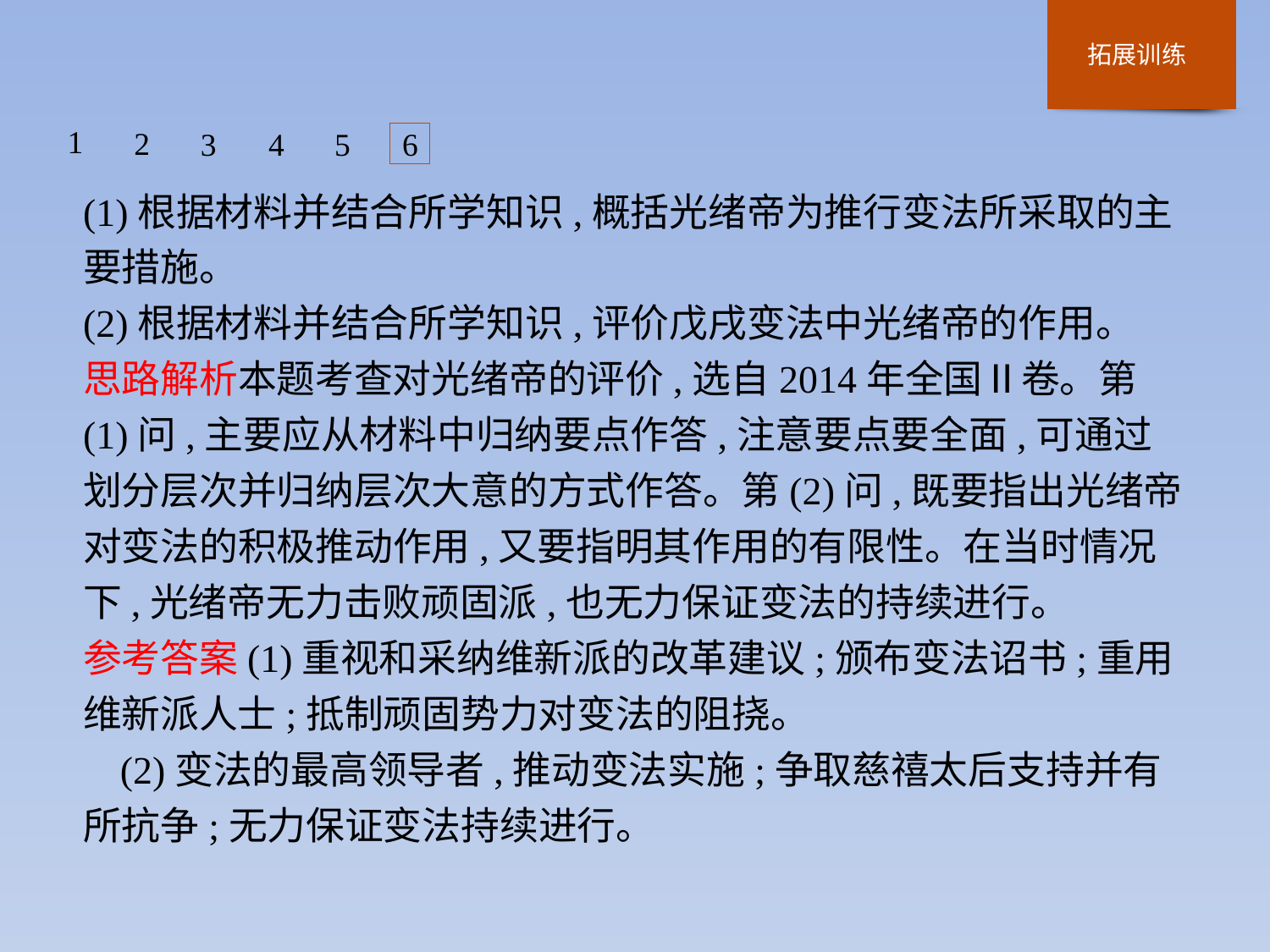

1
2
3
4
5
6
(1)根据材料并结合所学知识,概括光绪帝为推行变法所采取的主要措施。
(2)根据材料并结合所学知识,评价戊戌变法中光绪帝的作用。
思路解析本题考查对光绪帝的评价,选自2014年全国Ⅱ卷。第(1)问,主要应从材料中归纳要点作答,注意要点要全面,可通过划分层次并归纳层次大意的方式作答。第(2)问,既要指出光绪帝对变法的积极推动作用,又要指明其作用的有限性。在当时情况下,光绪帝无力击败顽固派,也无力保证变法的持续进行。
参考答案(1)重视和采纳维新派的改革建议;颁布变法诏书;重用维新派人士;抵制顽固势力对变法的阻挠。
(2)变法的最高领导者,推动变法实施;争取慈禧太后支持并有所抗争;无力保证变法持续进行。